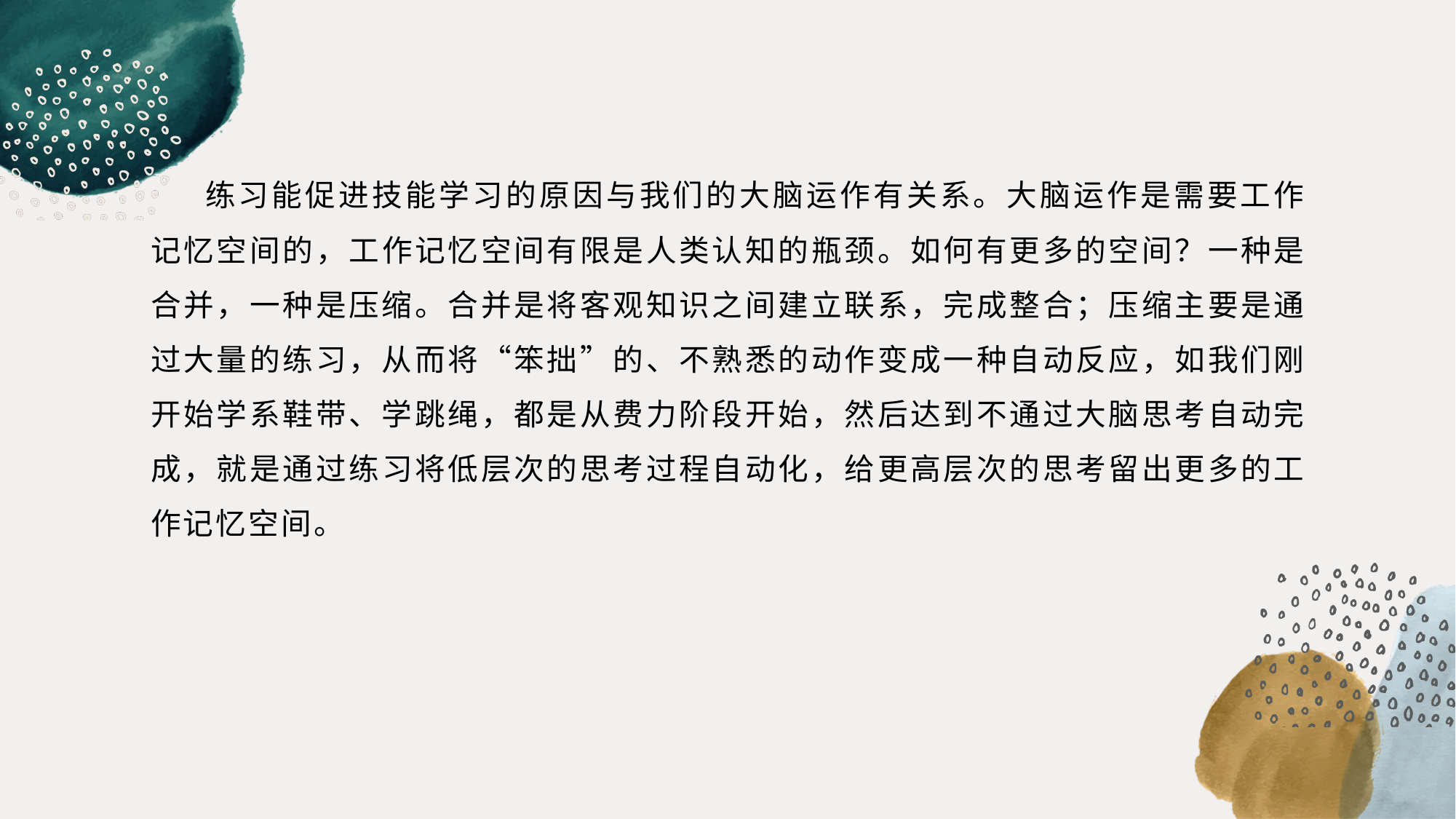

练习能促进技能学习的原因与我们的大脑运作有关系。大脑运作是需要工作记忆空间的，工作记忆空间有限是人类认知的瓶颈。如何有更多的空间？一种是合并，一种是压缩。合并是将客观知识之间建立联系，完成整合；压缩主要是通过大量的练习，从而将“笨拙”的、不熟悉的动作变成一种自动反应，如我们刚开始学系鞋带、学跳绳，都是从费力阶段开始，然后达到不通过大脑思考自动完成，就是通过练习将低层次的思考过程自动化，给更高层次的思考留出更多的工作记忆空间。